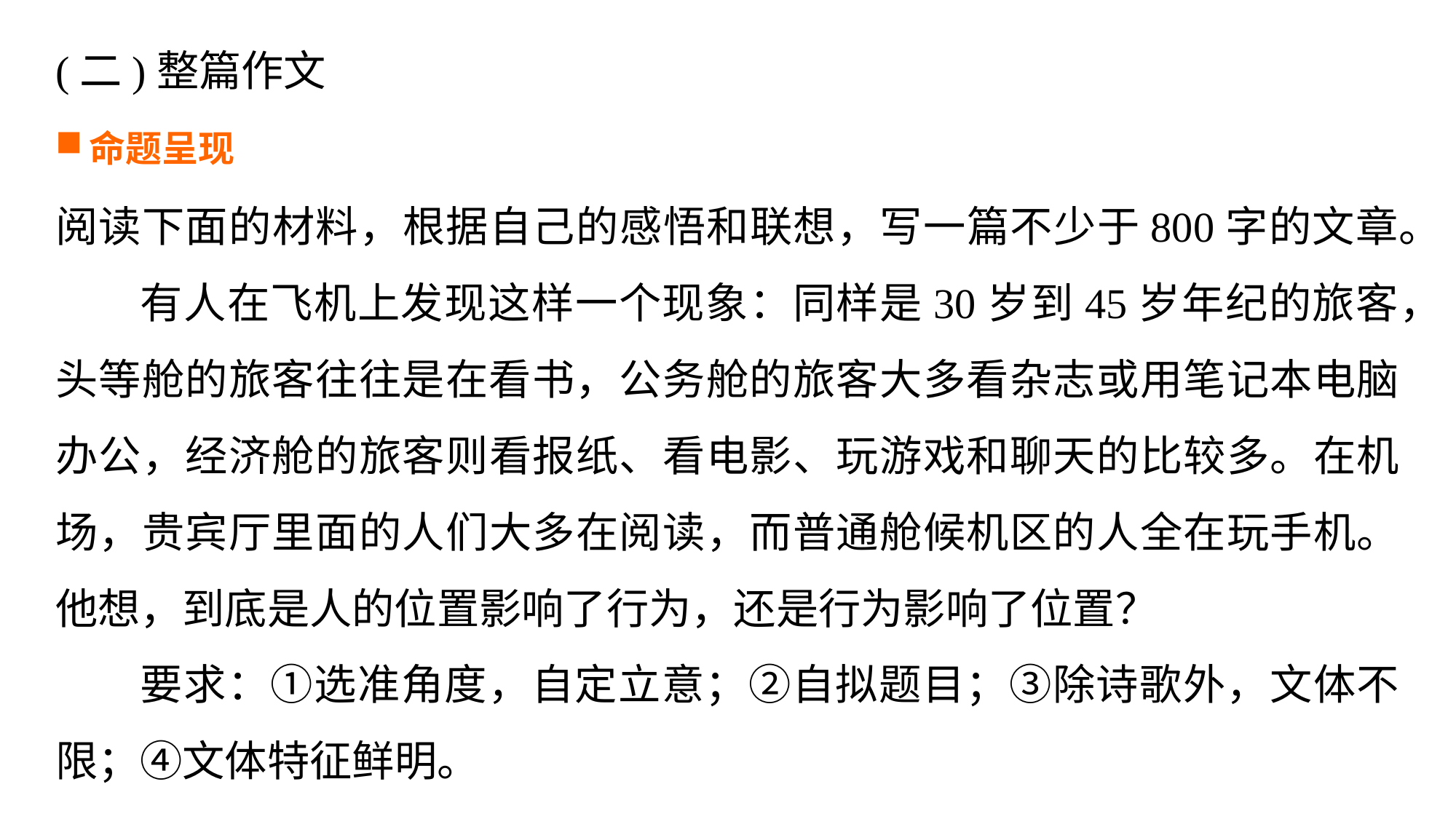

(二)整篇作文
命题呈现
阅读下面的材料，根据自己的感悟和联想，写一篇不少于800字的文章。
有人在飞机上发现这样一个现象：同样是30岁到45岁年纪的旅客，头等舱的旅客往往是在看书，公务舱的旅客大多看杂志或用笔记本电脑办公，经济舱的旅客则看报纸、看电影、玩游戏和聊天的比较多。在机场，贵宾厅里面的人们大多在阅读，而普通舱候机区的人全在玩手机。他想，到底是人的位置影响了行为，还是行为影响了位置？
要求：①选准角度，自定立意；②自拟题目；③除诗歌外，文体不限；④文体特征鲜明。